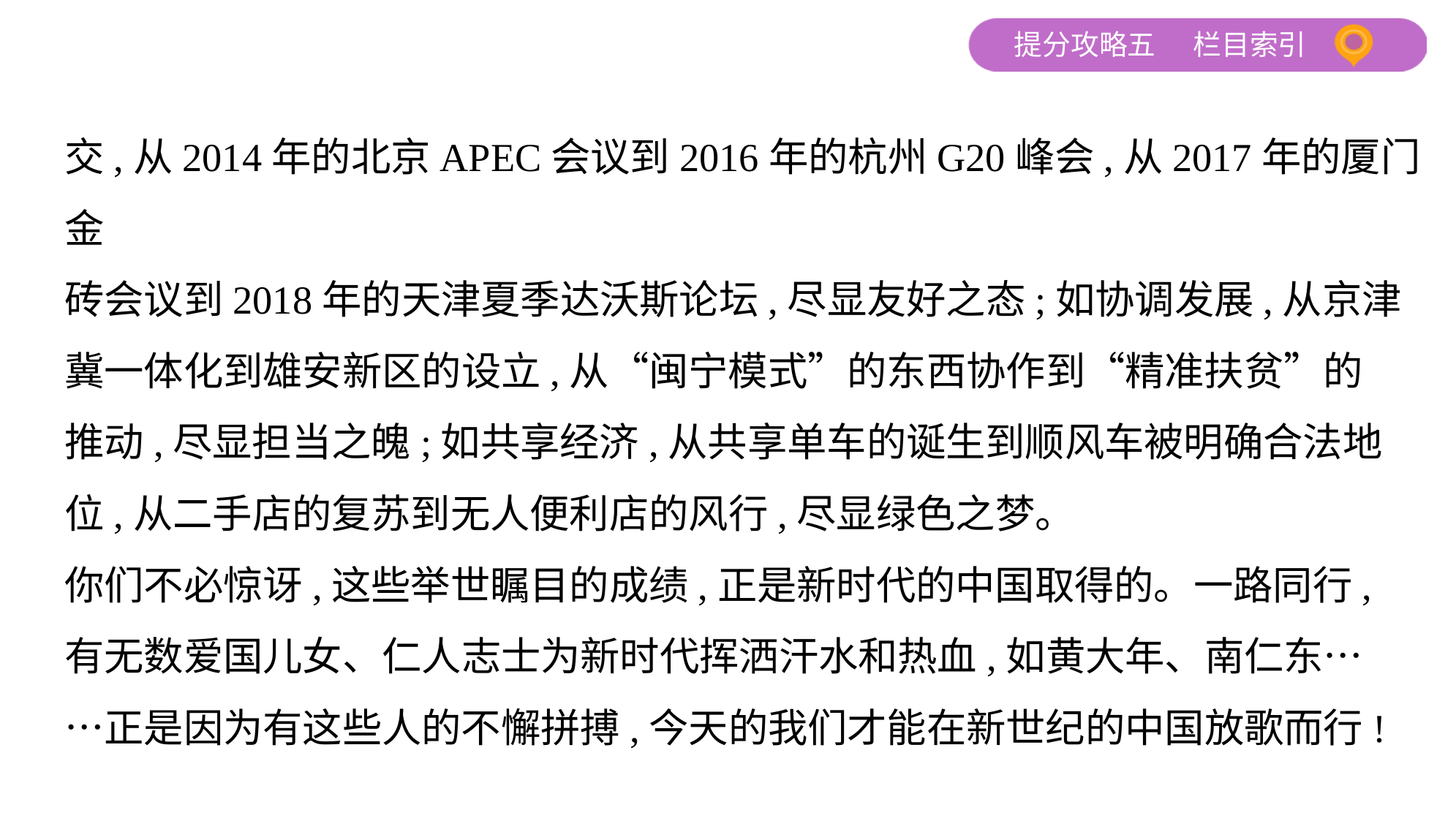

交,从2014年的北京APEC会议到2016年的杭州G20峰会,从2017年的厦门金
砖会议到2018年的天津夏季达沃斯论坛,尽显友好之态;如协调发展,从京津
冀一体化到雄安新区的设立,从“闽宁模式”的东西协作到“精准扶贫”的
推动,尽显担当之魄;如共享经济,从共享单车的诞生到顺风车被明确合法地
位,从二手店的复苏到无人便利店的风行,尽显绿色之梦。
你们不必惊讶,这些举世瞩目的成绩,正是新时代的中国取得的。一路同行,
有无数爱国儿女、仁人志士为新时代挥洒汗水和热血,如黄大年、南仁东…
…正是因为有这些人的不懈拼搏,今天的我们才能在新世纪的中国放歌而行!